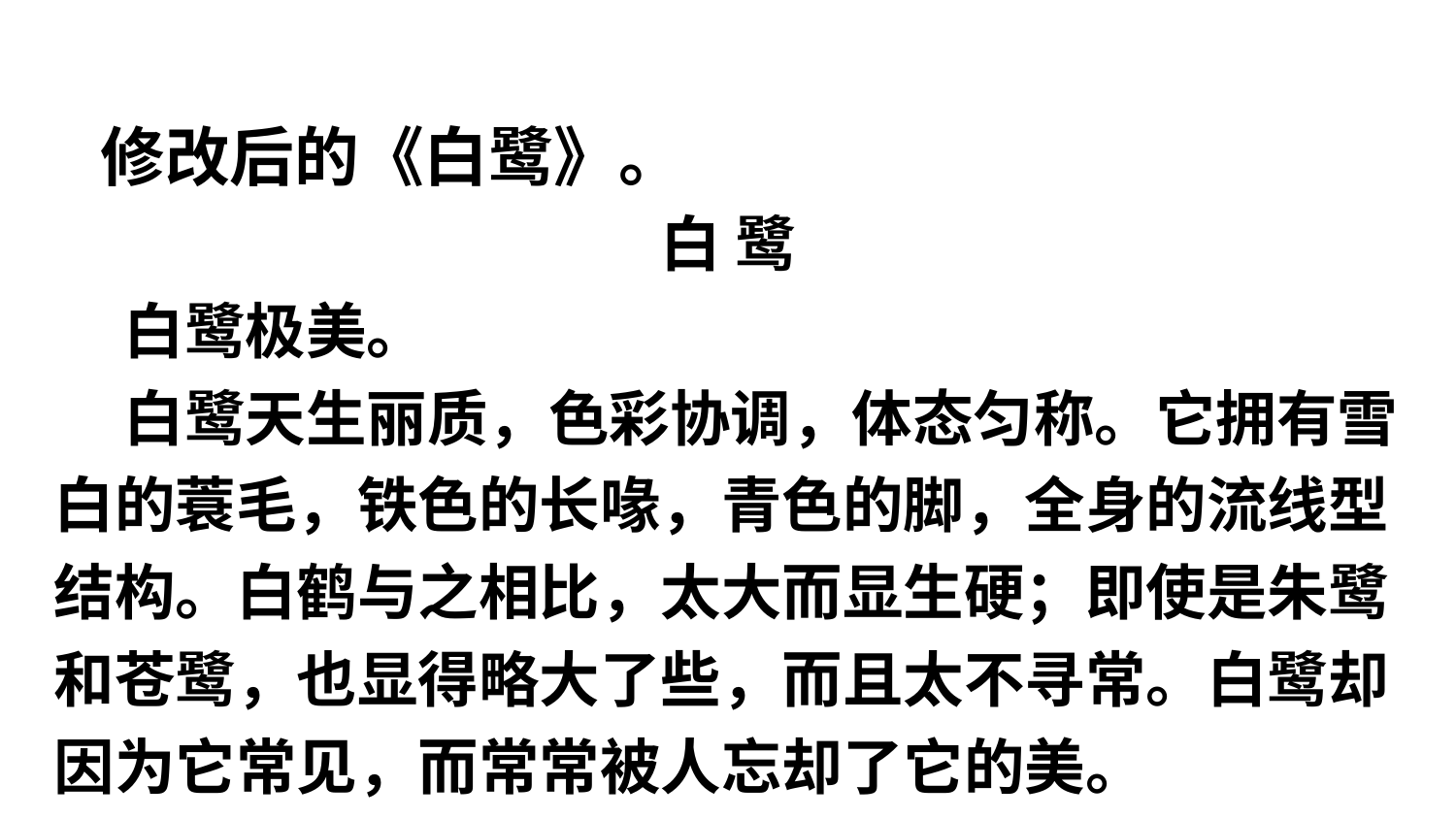

修改后的《白鹭》。
白 鹭
    白鹭极美。
    白鹭天生丽质，色彩协调，体态匀称。它拥有雪白的蓑毛，铁色的长喙，青色的脚，全身的流线型结构。白鹤与之相比，太大而显生硬；即使是朱鹭和苍鹭，也显得略大了些，而且太不寻常。白鹭却因为它常见，而常常被人忘却了它的美。